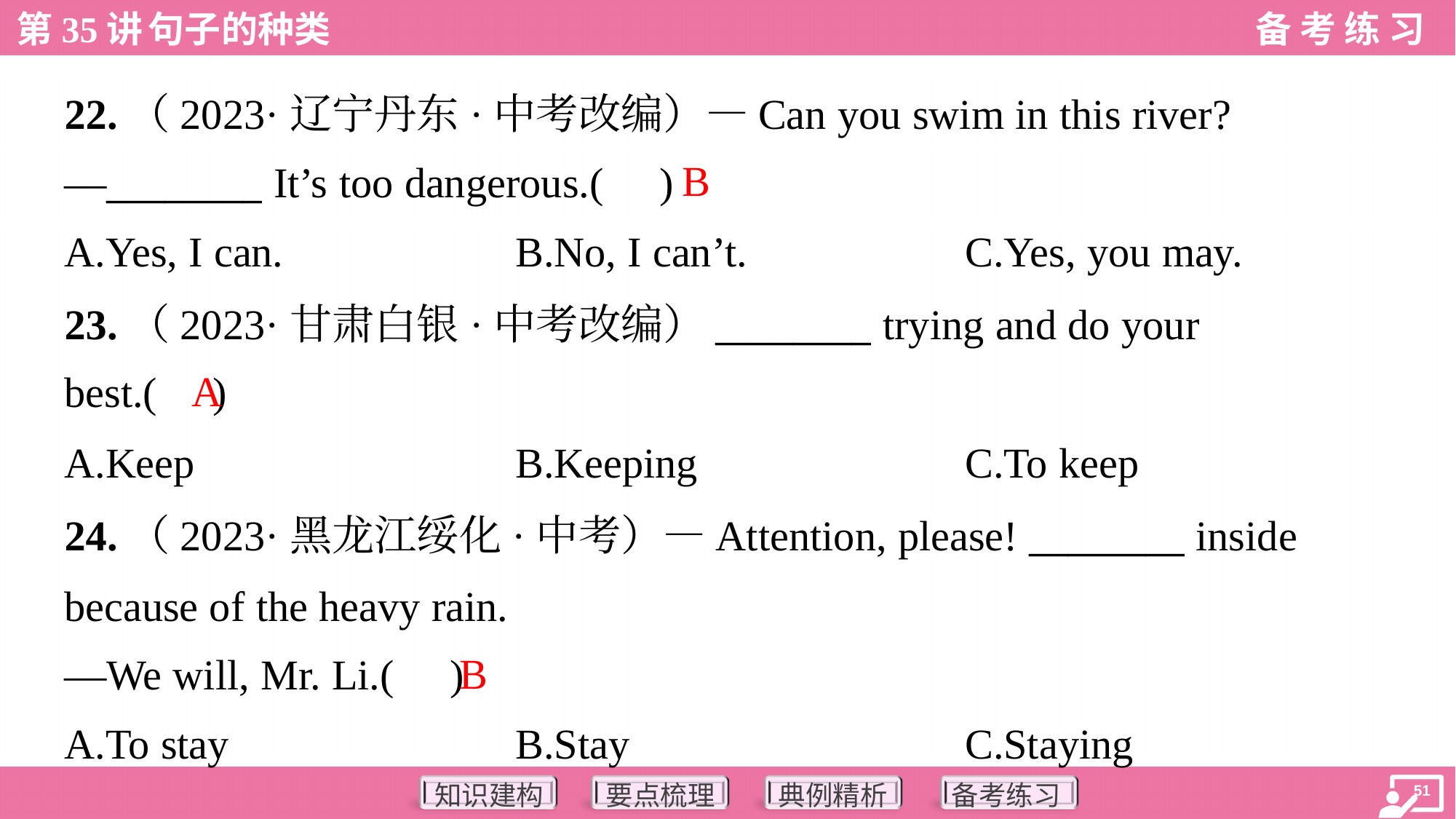

22.（2023·辽宁丹东·中考改编）—Can you swim in this river?
—________ It’s too dangerous.(     )
B
A.Yes, I can.	B.No, I can’t.	C.Yes, you may.
23.（2023·甘肃白银·中考改编）________ trying and do your
best.(     )
A
A.Keep	B.Keeping	C.To keep
24.（2023·黑龙江绥化·中考）—Attention, please! ________ inside
because of the heavy rain.
—We will, Mr. Li.(     )
B
A.To stay	B.Stay	C.Staying